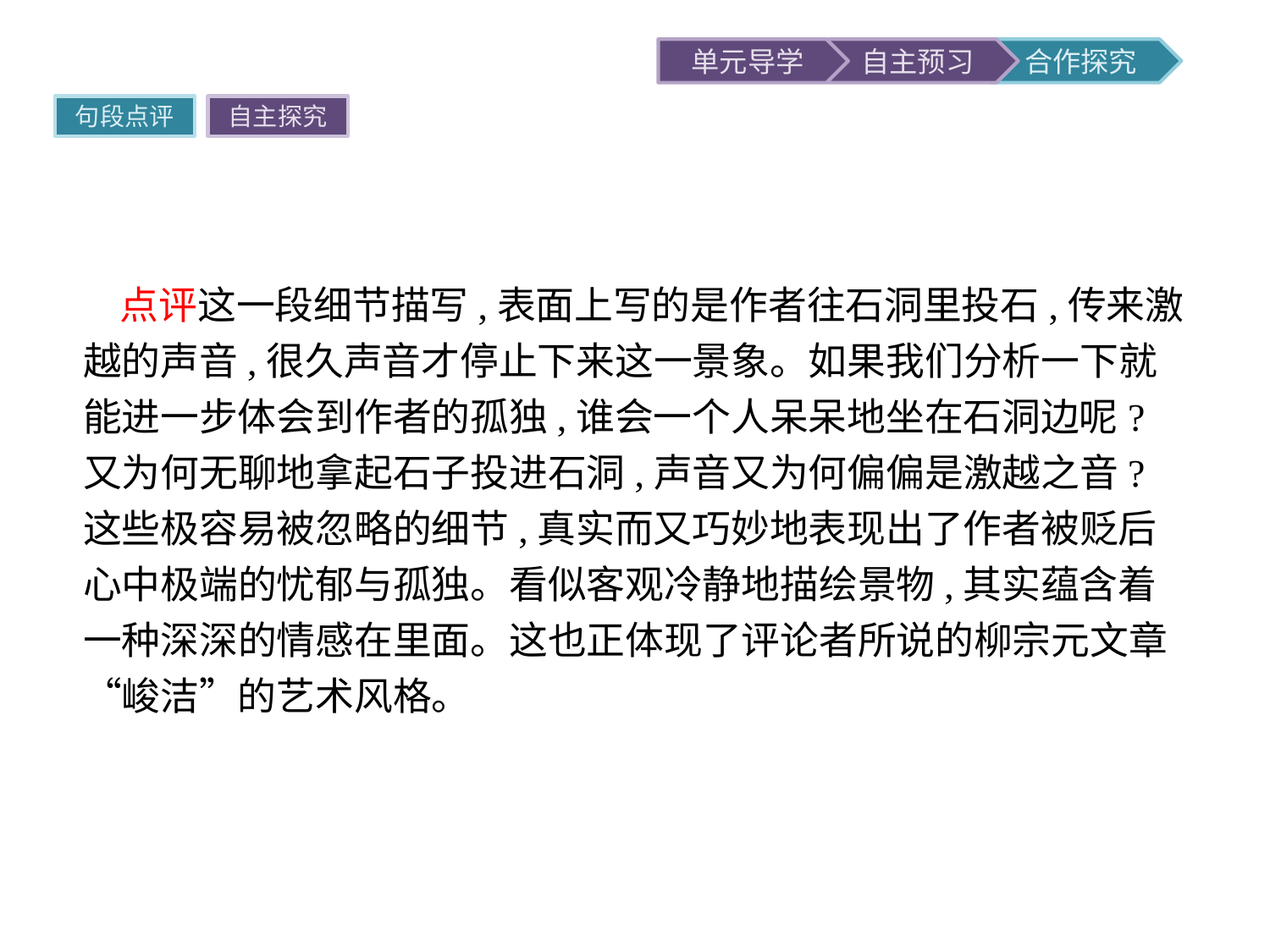

句段点评
自主探究
点评这一段细节描写,表面上写的是作者往石洞里投石,传来激越的声音,很久声音才停止下来这一景象。如果我们分析一下就能进一步体会到作者的孤独,谁会一个人呆呆地坐在石洞边呢?又为何无聊地拿起石子投进石洞,声音又为何偏偏是激越之音?这些极容易被忽略的细节,真实而又巧妙地表现出了作者被贬后心中极端的忧郁与孤独。看似客观冷静地描绘景物,其实蕴含着一种深深的情感在里面。这也正体现了评论者所说的柳宗元文章“峻洁”的艺术风格。